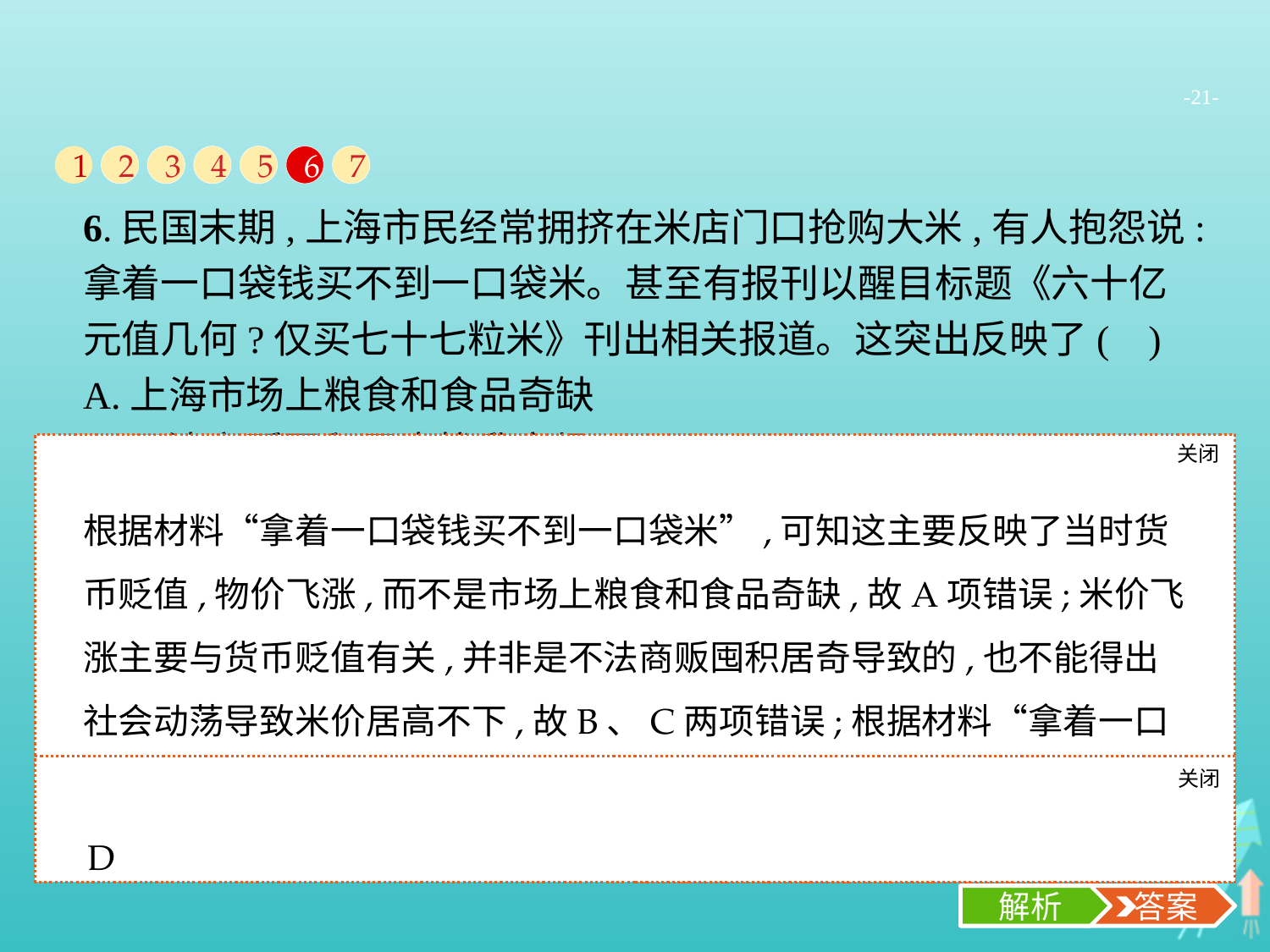

-21-
1
2
3
4
5
6
7
6.民国末期,上海市民经常拥挤在米店门口抢购大米,有人抱怨说:拿着一口袋钱买不到一口袋米。甚至有报刊以醒目标题《六十亿元值几何?仅买七十七粒米》刊出相关报道。这突出反映了(    )
A.上海市场上粮食和食品奇缺
B.不法商贩囤积居奇扰乱市场
C.社会动荡推动米价居高不下
D.国民政府的金融体系走向崩溃

关闭
解析

根据材料“拿着一口袋钱买不到一口袋米”,可知这主要反映了当时货币贬值,物价飞涨,而不是市场上粮食和食品奇缺,故A项错误;米价飞涨主要与货币贬值有关,并非是不法商贩囤积居奇导致的,也不能得出社会动荡导致米价居高不下,故B、C两项错误;根据材料“拿着一口袋钱买不到一口袋米”,可知这主要反映了当时货币贬值,国民政府的金融体系走向崩溃,故D项正确。

关闭
解析
  答案

D
解析
  答案